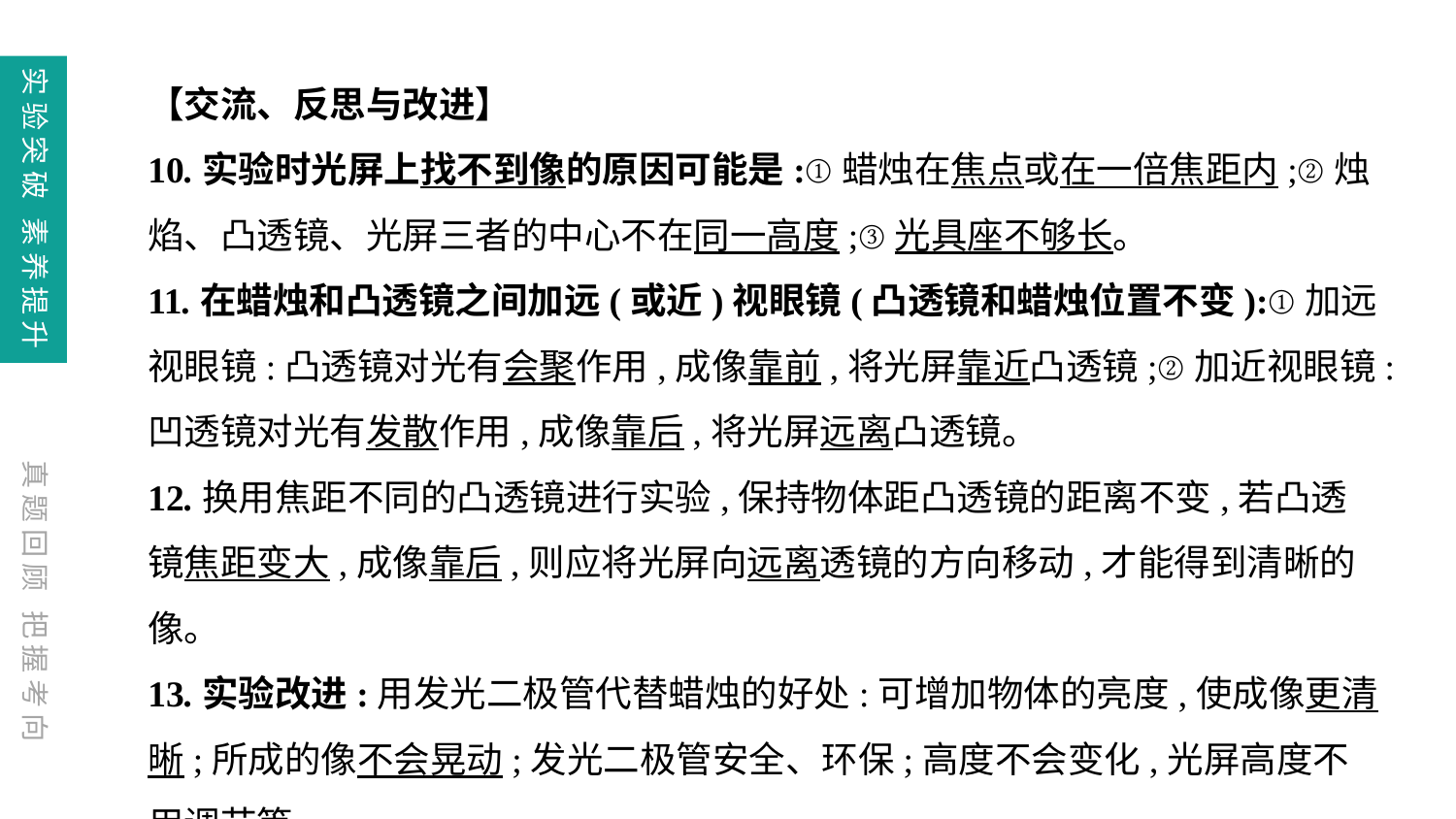

【交流、反思与改进】
10.实验时光屏上找不到像的原因可能是:①蜡烛在焦点或在一倍焦距内;②烛焰、凸透镜、光屏三者的中心不在同一高度;③光具座不够长。
11.在蜡烛和凸透镜之间加远(或近)视眼镜(凸透镜和蜡烛位置不变):①加远视眼镜:凸透镜对光有会聚作用,成像靠前,将光屏靠近凸透镜;②加近视眼镜:凹透镜对光有发散作用,成像靠后,将光屏远离凸透镜。
12.换用焦距不同的凸透镜进行实验,保持物体距凸透镜的距离不变,若凸透镜焦距变大,成像靠后,则应将光屏向远离透镜的方向移动,才能得到清晰的像。
13.实验改进:用发光二极管代替蜡烛的好处:可增加物体的亮度,使成像更清晰;所成的像不会晃动;发光二极管安全、环保;高度不会变化,光屏高度不用调节等。